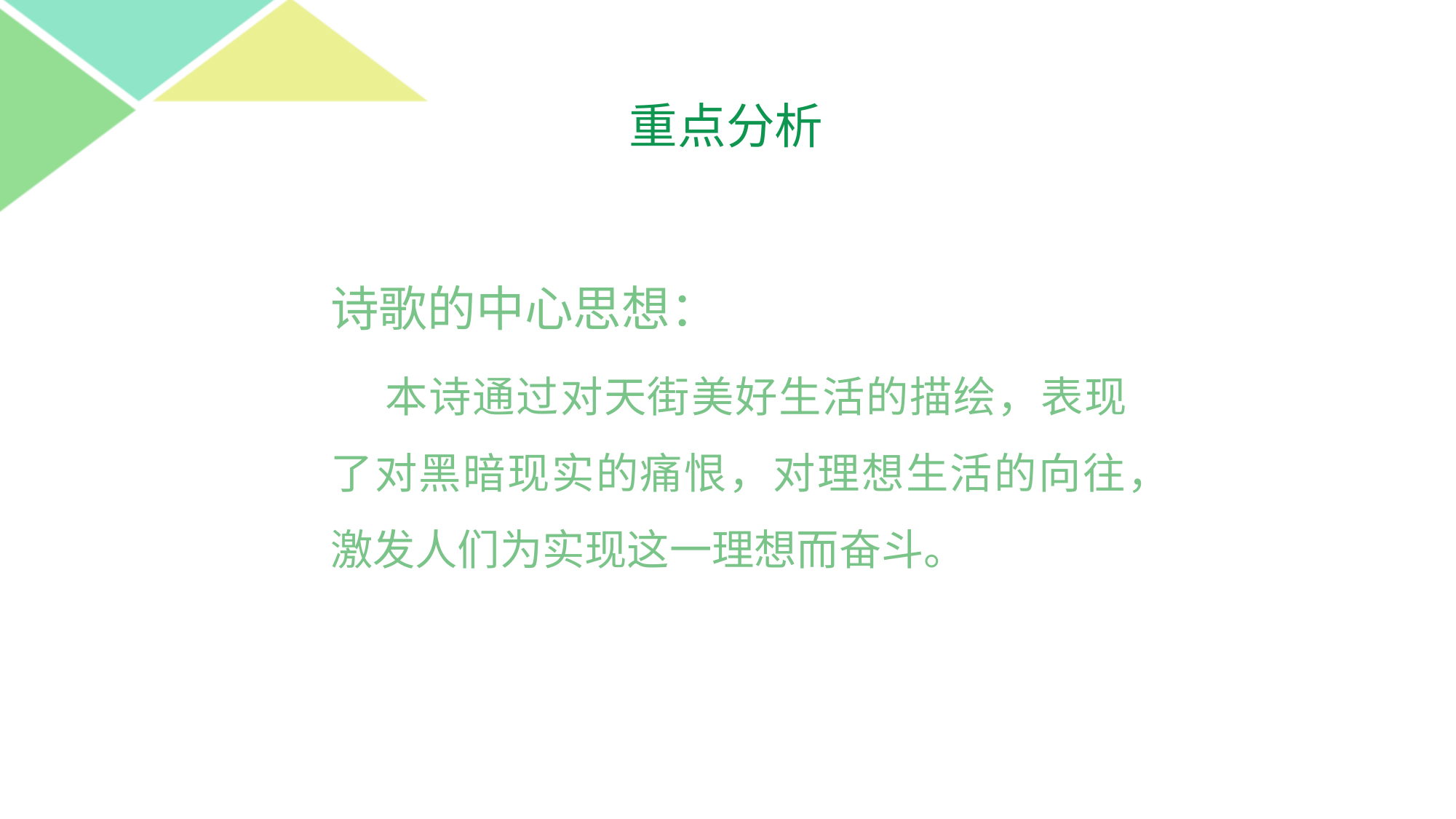

重点分析
诗歌的中心思想：
    本诗通过对天街美好生活的描绘，表现了对黑暗现实的痛恨，对理想生活的向往，激发人们为实现这一理想而奋斗。